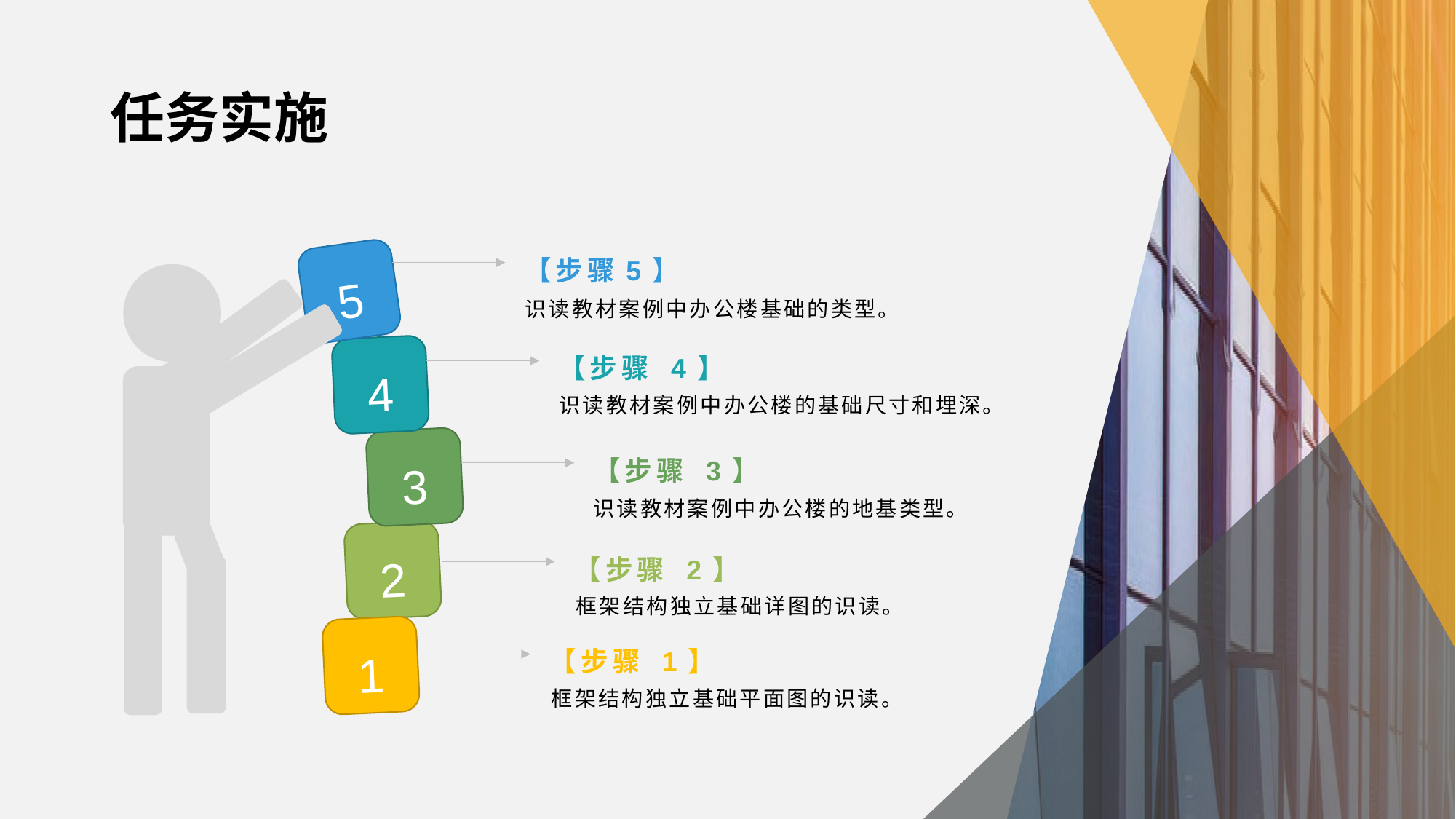

任务实施
【步骤5】
5

识读教材案例中办公楼基础的类型。
4
【步骤 4】

识读教材案例中办公楼的基础尺寸和埋深。
3
【步骤 3】
识读教材案例中办公楼的地基类型。

2

【步骤 2】

框架结构独立基础详图的识读。
1
【步骤 1】
框架结构独立基础平面图的识读。